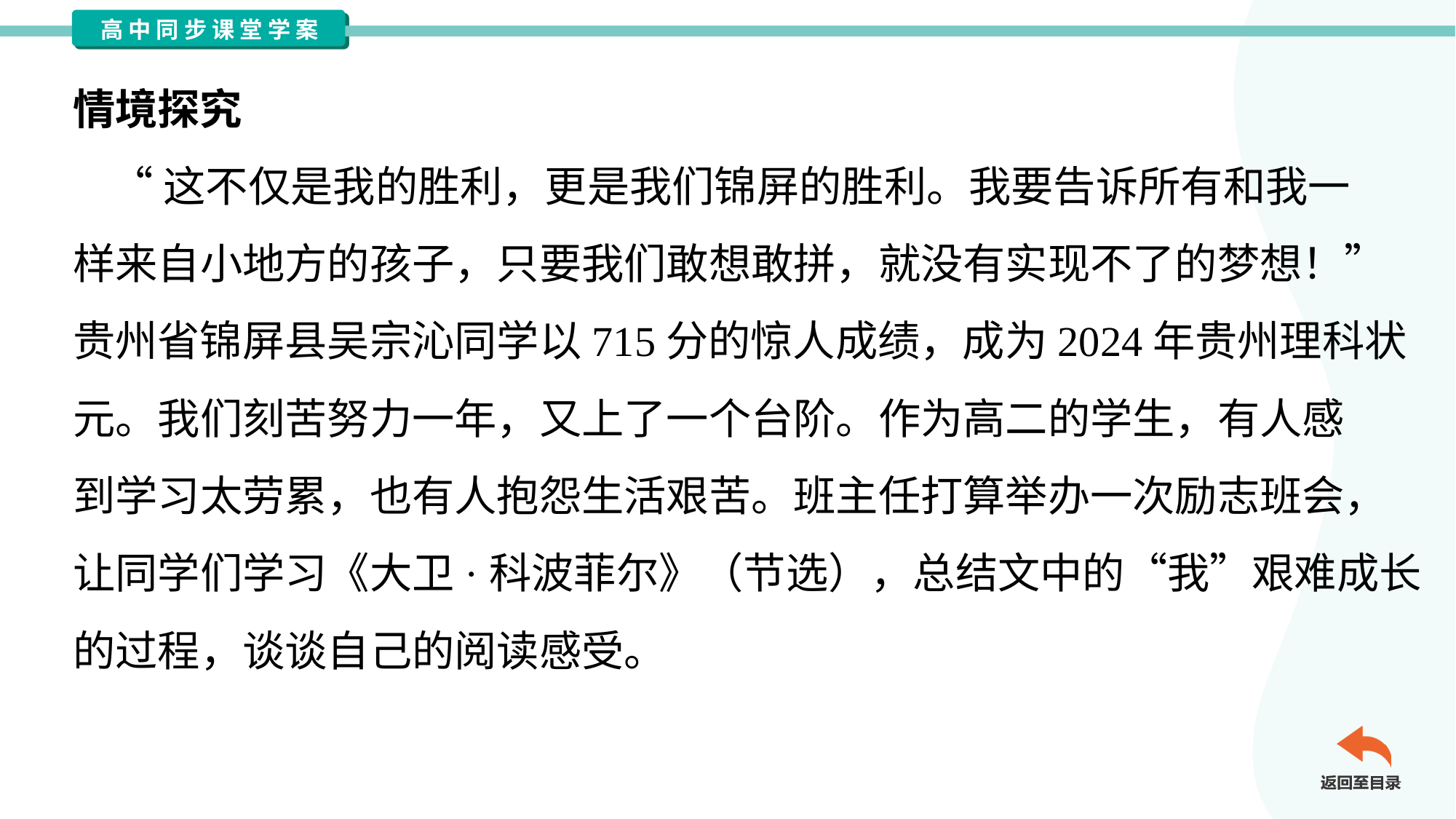

情境探究
    “这不仅是我的胜利，更是我们锦屏的胜利。我要告诉所有和我一
样来自小地方的孩子，只要我们敢想敢拼，就没有实现不了的梦想！”
贵州省锦屏县吴宗沁同学以715分的惊人成绩，成为2024年贵州理科状
元。我们刻苦努力一年，又上了一个台阶。作为高二的学生，有人感
到学习太劳累，也有人抱怨生活艰苦。班主任打算举办一次励志班会，
让同学们学习《大卫·科波菲尔》（节选），总结文中的“我”艰难成长
的过程，谈谈自己的阅读感受。